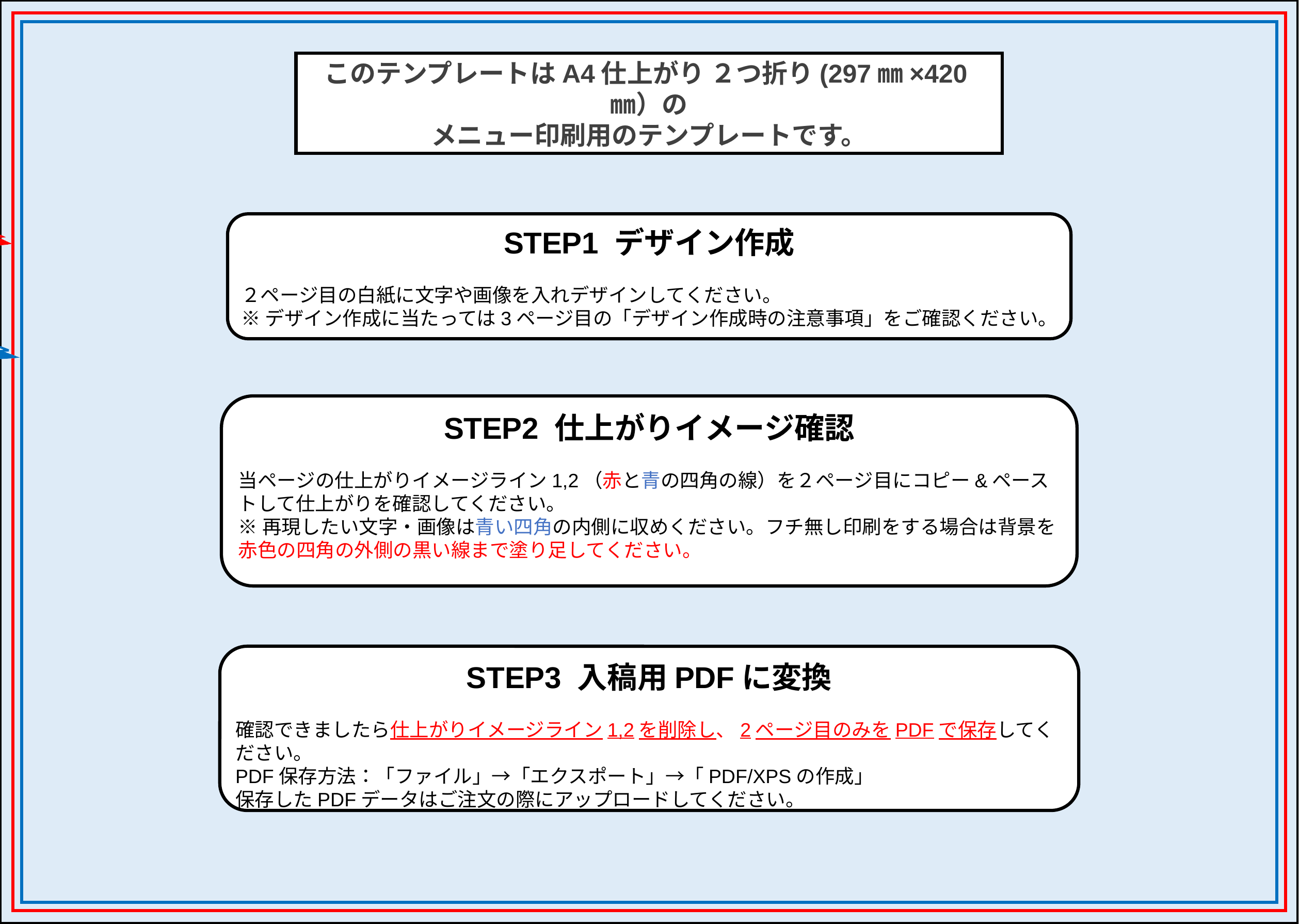

テンプレートのサイズは黒の枠(303㎜×426㎜）で作成しています。

このテンプレートはA4仕上がり ２つ折り(297㎜×420㎜）の
メニュー印刷用のテンプレートです。
【仕上がりイメージライン1】
印刷物の仕上がりサイズは
赤の枠で作成します。
フチなしで印刷したい場合は黒の枠まで塗り足しを付けてください。
STEP1 デザイン作成

２ページ目の白紙に文字や画像を入れデザインしてください。
※デザイン作成に当たっては3ページ目の「デザイン作成時の注意事項」をご確認ください。
【仕上がりイメージライン2】
文字・イラスト・写真の絵柄等、
仕上がりで切れてはいけない部分は青の枠の中に収めてください。
STEP2 仕上がりイメージ確認

当ページの仕上がりイメージライン1,2（赤と青の四角の線）を２ページ目にコピー&ペーストして仕上がりを確認してください。
※再現したい文字・画像は青い四角の内側に収めください。フチ無し印刷をする場合は背景を赤色の四角の外側の黒い線まで塗り足してください。
STEP3 入稿用PDFに変換

確認できましたら仕上がりイメージライン1,2を削除し、2ページ目のみをPDFで保存してください。
PDF保存方法：「ファイル」→「エクスポート」→「PDF/XPSの作成」
保存したPDFデータはご注文の際にアップロードしてください。